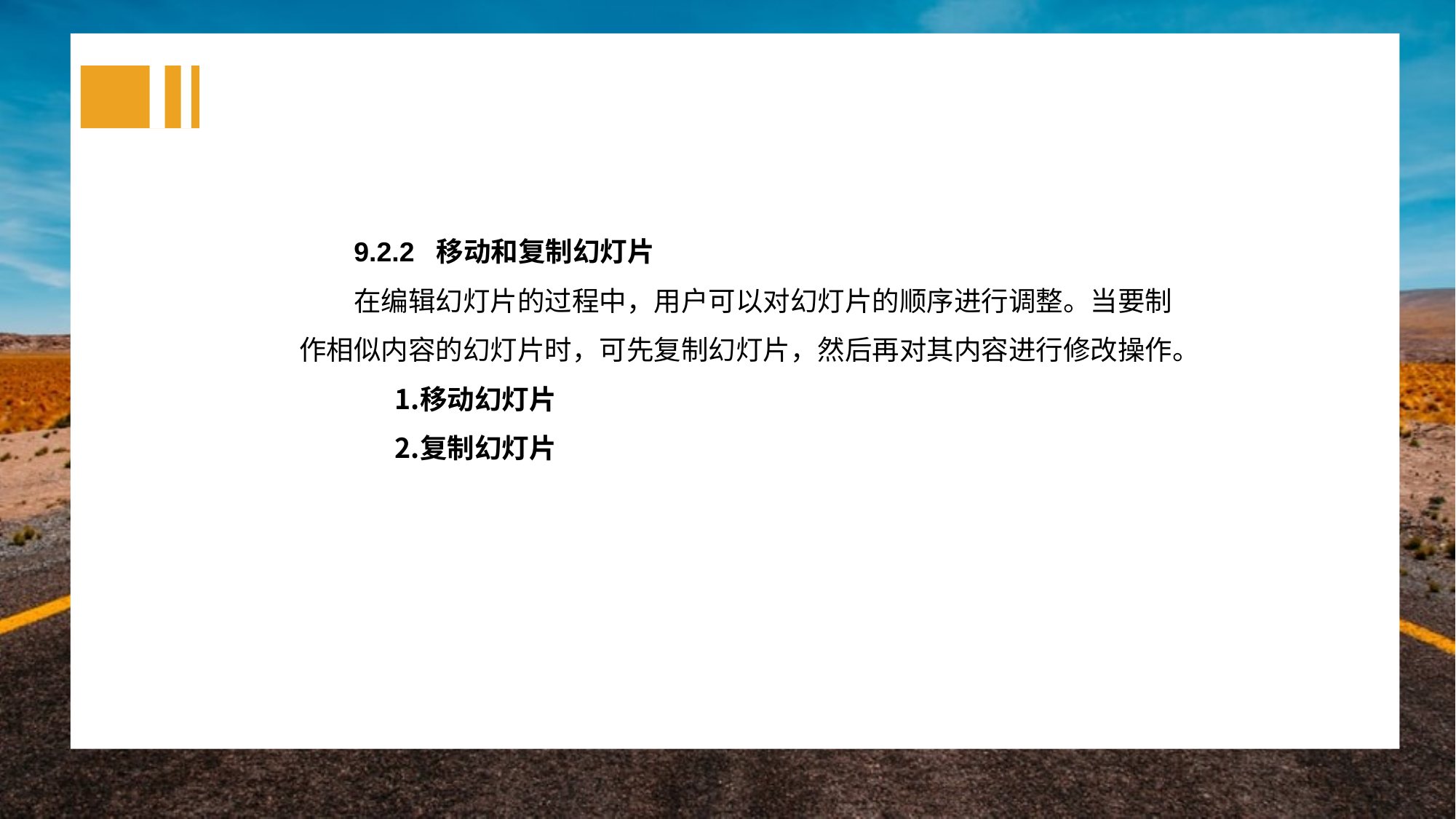

9.2.2  移动和复制幻灯片
在编辑幻灯片的过程中，用户可以对幻灯片的顺序进行调整。当要制作相似内容的幻灯片时，可先复制幻灯片，然后再对其内容进行修改操作。
移动幻灯片
复制幻灯片